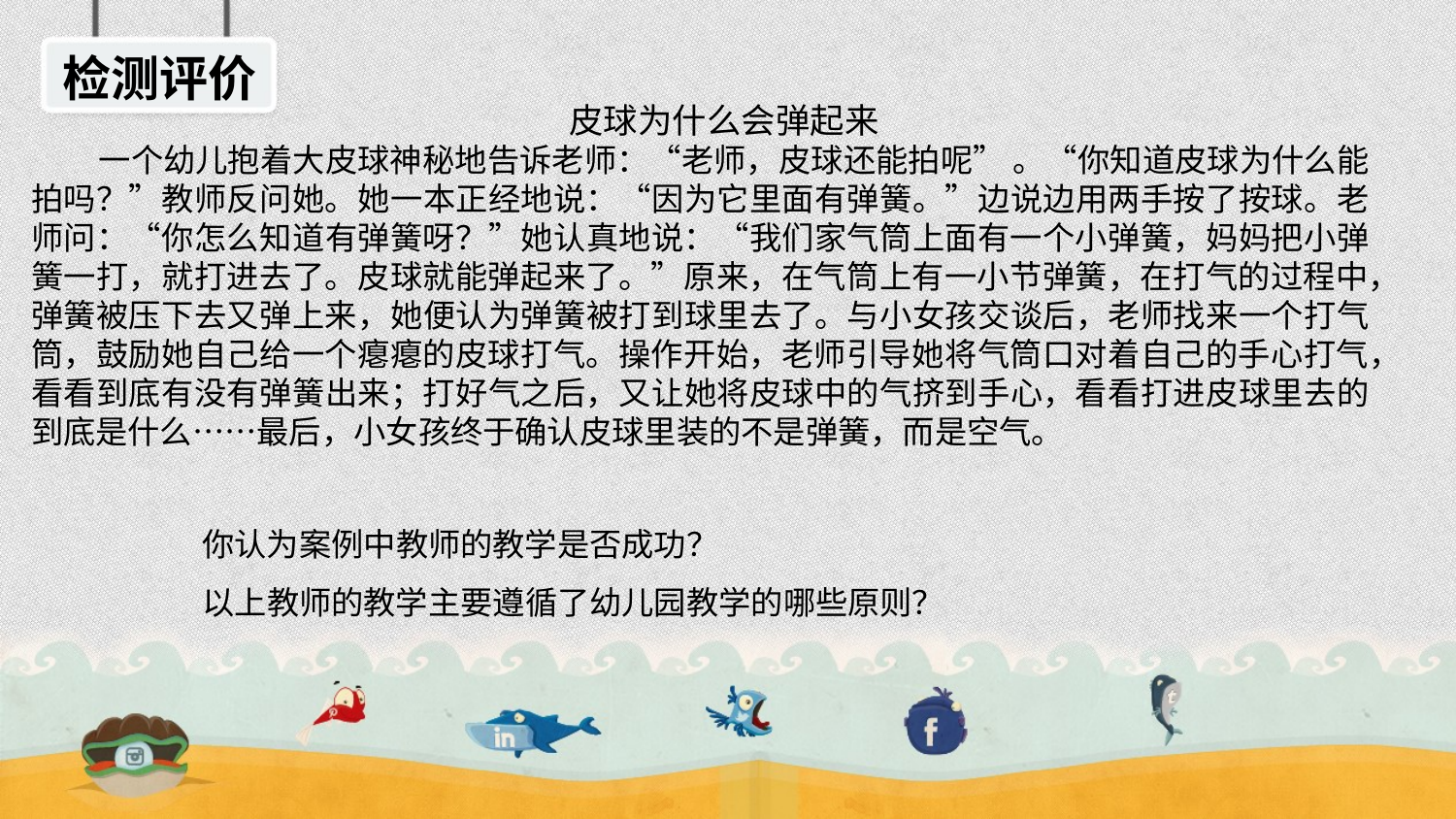

检测评价
皮球为什么会弹起来
        一个幼儿抱着大皮球神秘地告诉老师：“老师，皮球还能拍呢” 。“你知道皮球为什么能拍吗？”教师反问她。她一本正经地说：“因为它里面有弹簧。”边说边用两手按了按球。老师问：“你怎么知道有弹簧呀？”她认真地说：“我们家气筒上面有一个小弹簧，妈妈把小弹簧一打，就打进去了。皮球就能弹起来了。”原来，在气筒上有一小节弹簧，在打气的过程中，弹簧被压下去又弹上来，她便认为弹簧被打到球里去了。与小女孩交谈后，老师找来一个打气筒，鼓励她自己给一个瘪瘪的皮球打气。操作开始，老师引导她将气筒口对着自己的手心打气，看看到底有没有弹簧出来；打好气之后，又让她将皮球中的气挤到手心，看看打进皮球里去的到底是什么……最后，小女孩终于确认皮球里装的不是弹簧，而是空气。

你认为案例中教师的教学是否成功？
以上教师的教学主要遵循了幼儿园教学的哪些原则？